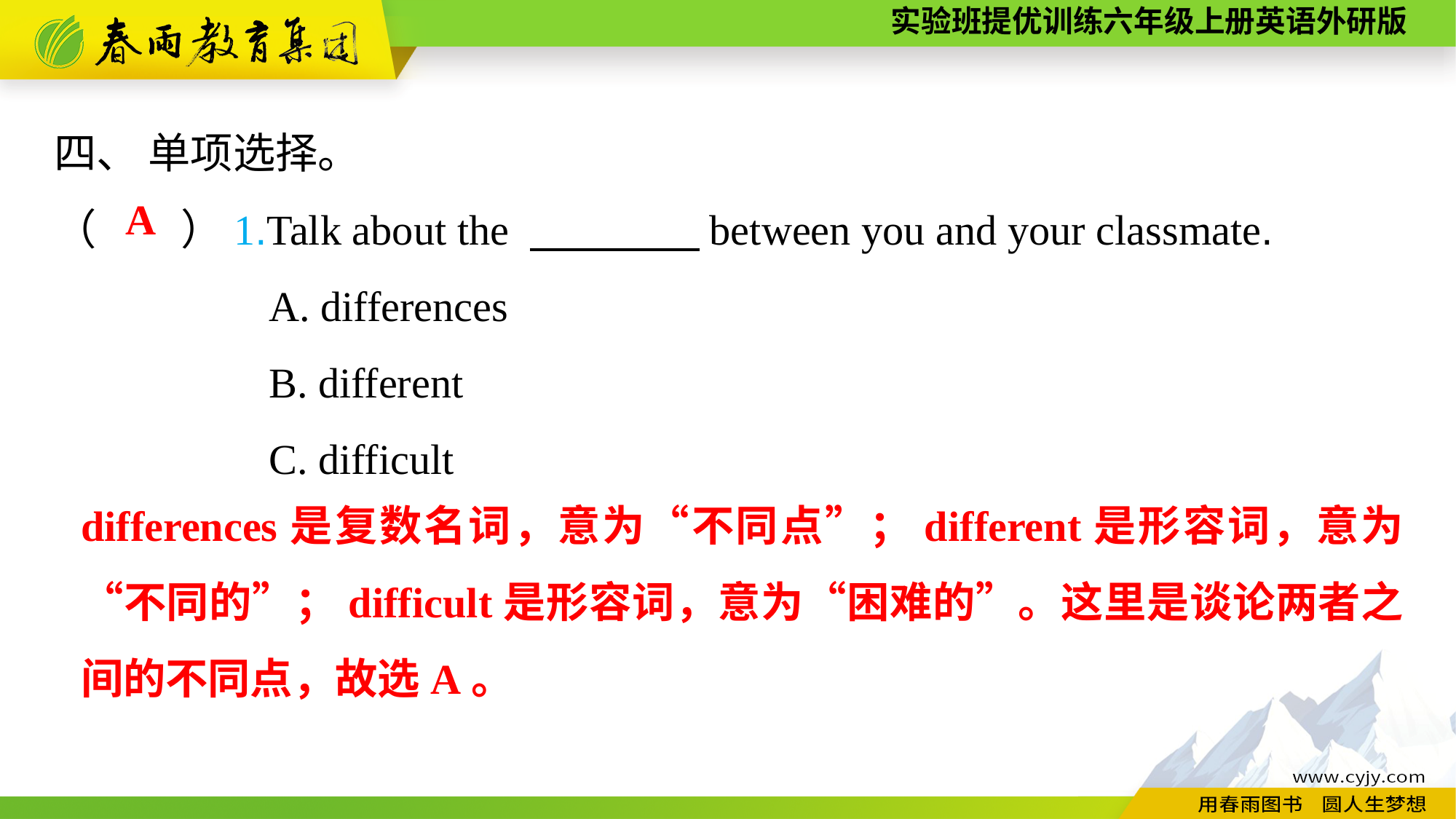

四、 单项选择。
（　　）1.Talk about the 　　　　between you and your classmate.
A. differences
B. different
C. difficult
A
differences是复数名词，意为“不同点”；different是形容词，意为“不同的”；difficult是形容词，意为“困难的”。这里是谈论两者之间的不同点，故选A。